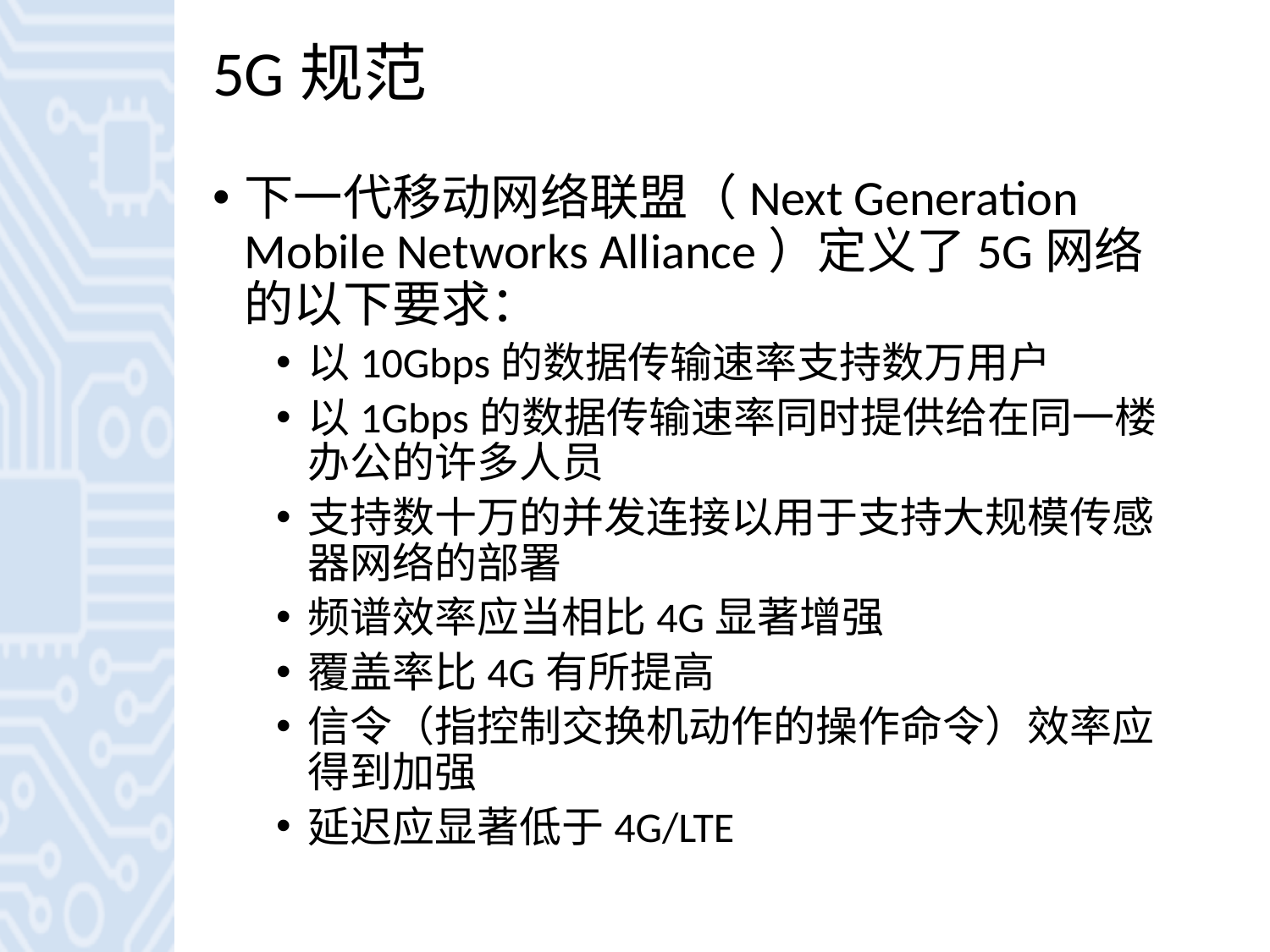

# 5G规范
下一代移动网络联盟（Next Generation Mobile Networks Alliance）定义了5G网络的以下要求：
以10Gbps的数据传输速率支持数万用户
以1Gbps的数据传输速率同时提供给在同一楼办公的许多人员
支持数十万的并发连接以用于支持大规模传感器网络的部署
频谱效率应当相比4G显著增强
覆盖率比4G有所提高
信令（指控制交换机动作的操作命令）效率应得到加强
延迟应显著低于4G/LTE